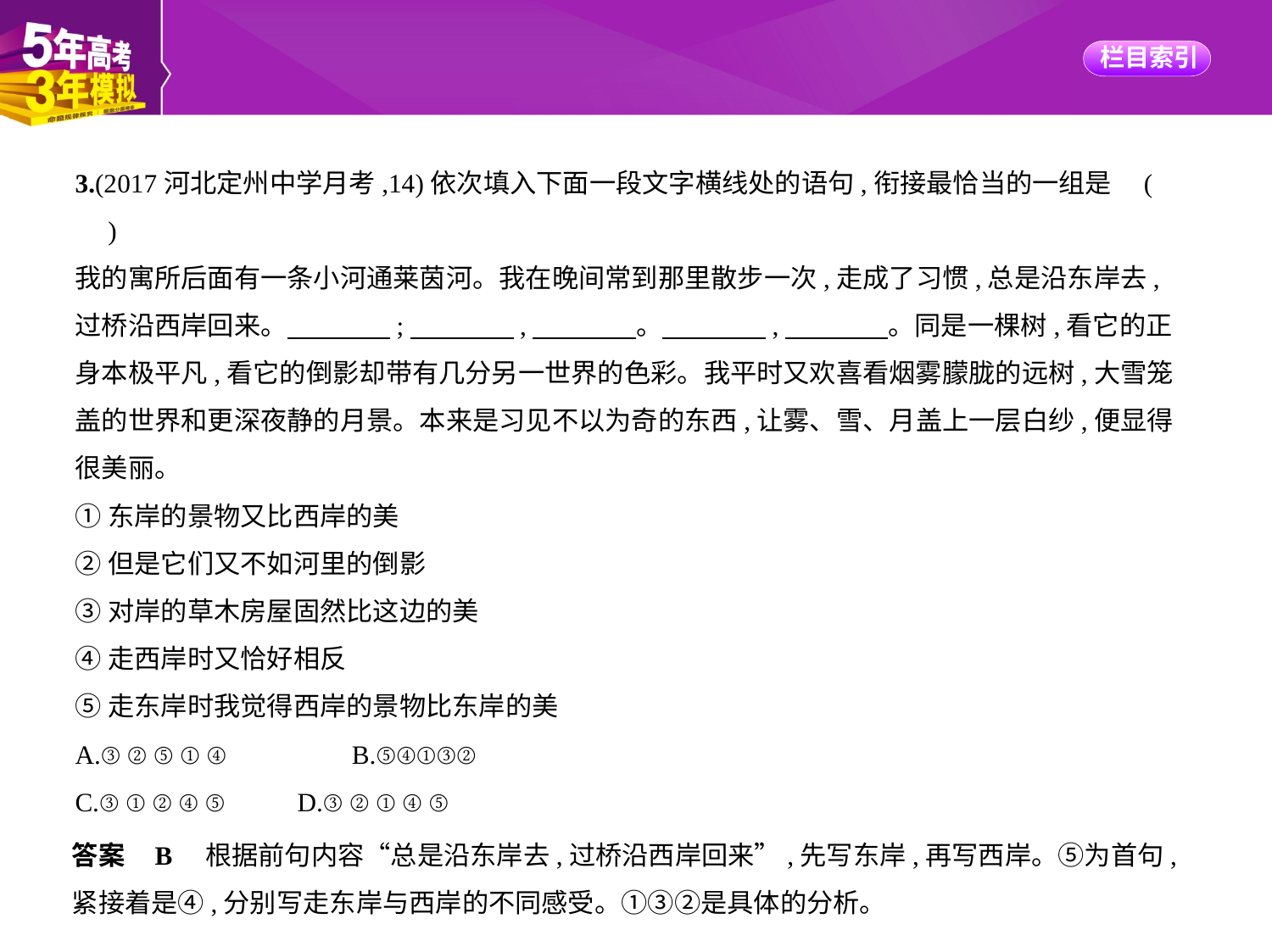

3.(2017河北定州中学月考,14)依次填入下面一段文字横线处的语句,衔接最恰当的一组是 (
　)
我的寓所后面有一条小河通莱茵河。我在晚间常到那里散步一次,走成了习惯,总是沿东岸去,
过桥沿西岸回来。　　　    ;　　　    ,　　　    。　　　    ,　　　    。同是一棵树,看它的正
身本极平凡,看它的倒影却带有几分另一世界的色彩。我平时又欢喜看烟雾朦胧的远树,大雪笼
盖的世界和更深夜静的月景。本来是习见不以为奇的东西,让雾、雪、月盖上一层白纱,便显得
很美丽。
①东岸的景物又比西岸的美
②但是它们又不如河里的倒影
③对岸的草木房屋固然比这边的美
④走西岸时又恰好相反
⑤走东岸时我觉得西岸的景物比东岸的美
A.③②⑤①④　　　　B.⑤④①③②
C.③①②④⑤　　D.③②①④⑤
答案    B　根据前句内容“总是沿东岸去,过桥沿西岸回来”,先写东岸,再写西岸。⑤为首句,
紧接着是④,分别写走东岸与西岸的不同感受。①③②是具体的分析。